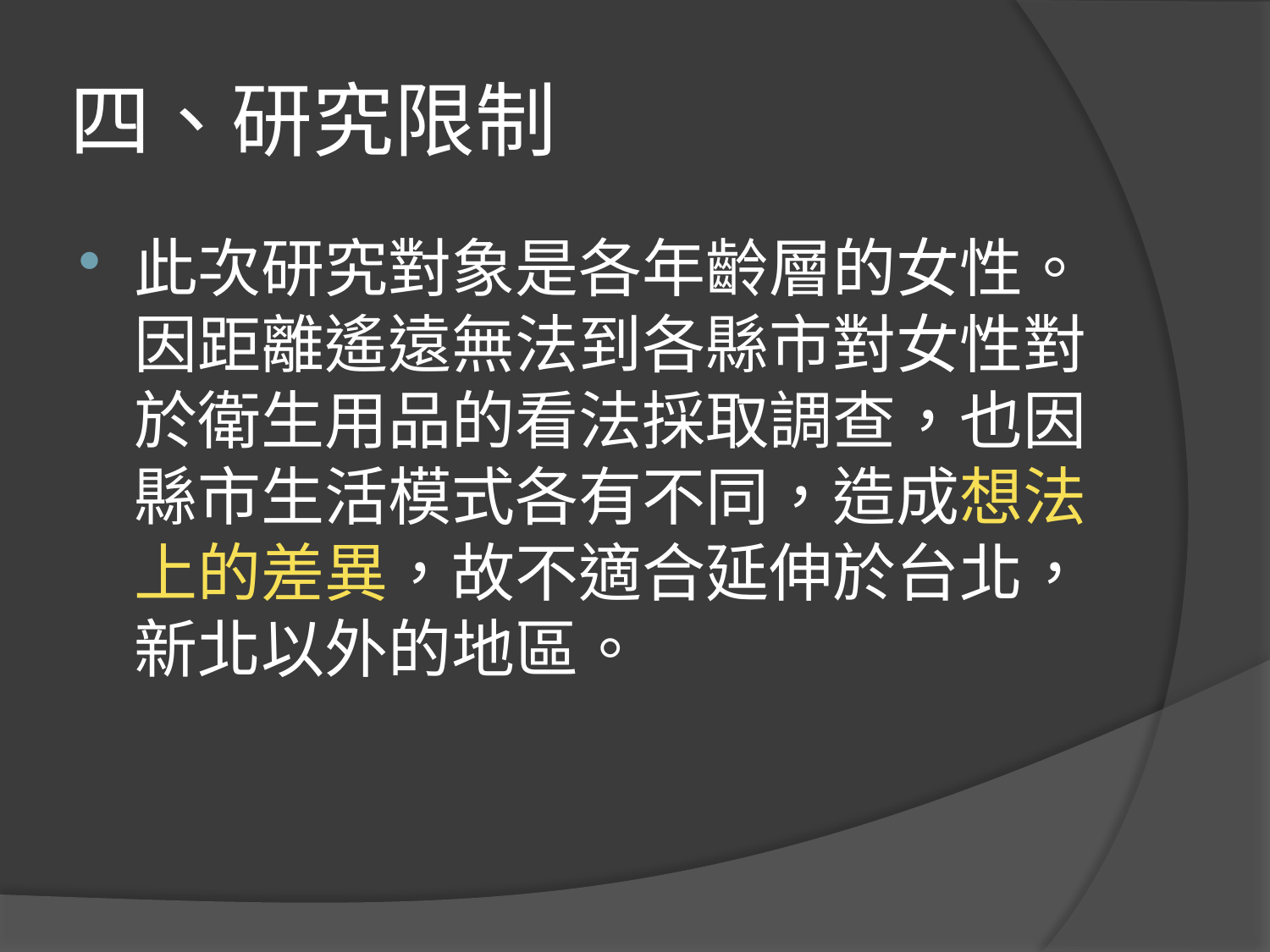

# 四、研究限制
此次研究對象是各年齡層的女性。因距離遙遠無法到各縣市對女性對於衛生用品的看法採取調查，也因縣市生活模式各有不同，造成想法上的差異，故不適合延伸於台北，新北以外的地區。